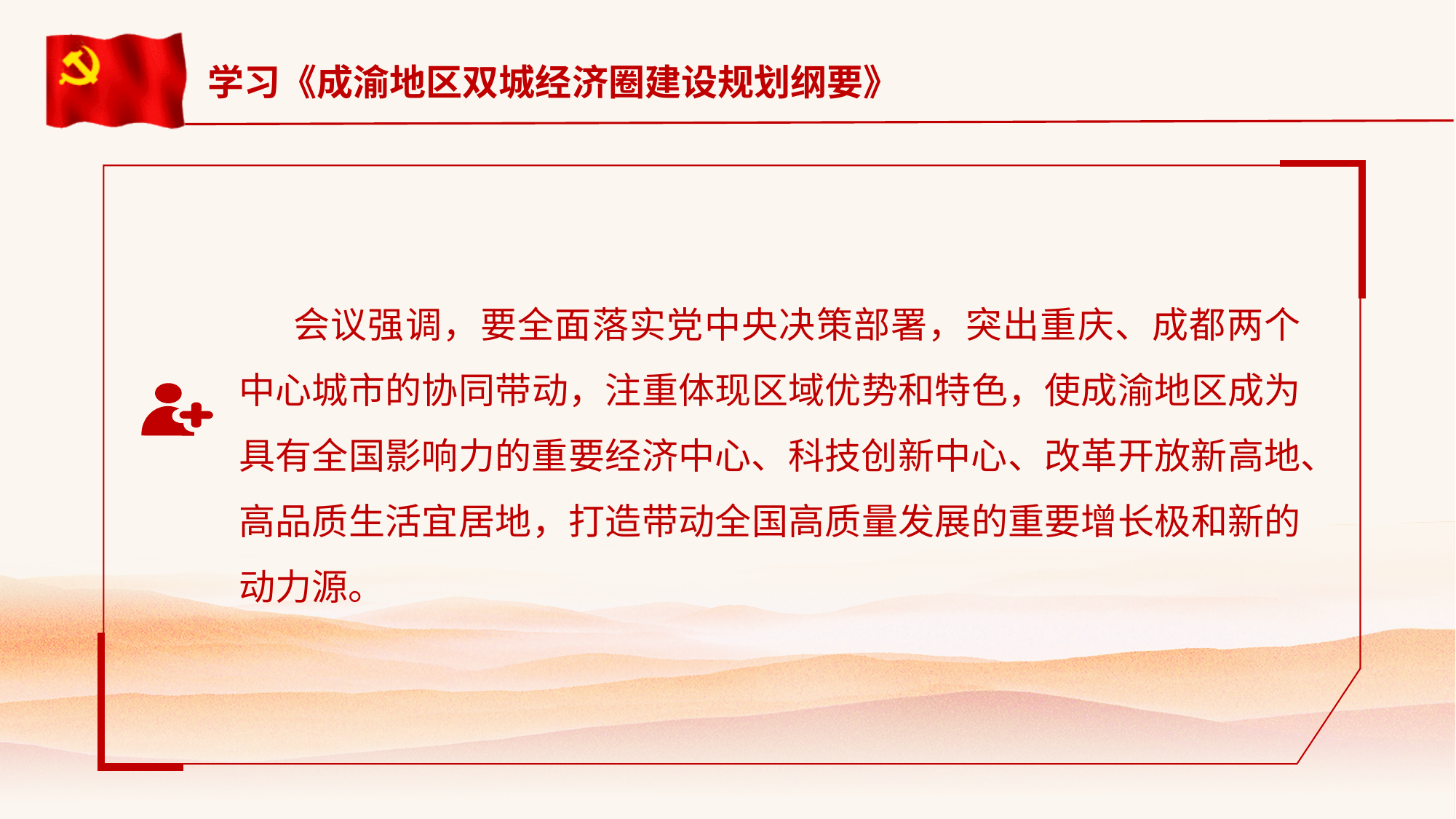

# 学习《成渝地区双城经济圈建设规划纲要》

会议强调，要全面落实党中央决策部署，突出重庆、成都两个中心城市的协同带动，注重体现区域优势和特色，使成渝地区成为具有全国影响力的重要经济中心、科技创新中心、改革开放新高地、高品质生活宜居地，打造带动全国高质量发展的重要增长极和新的动力源。